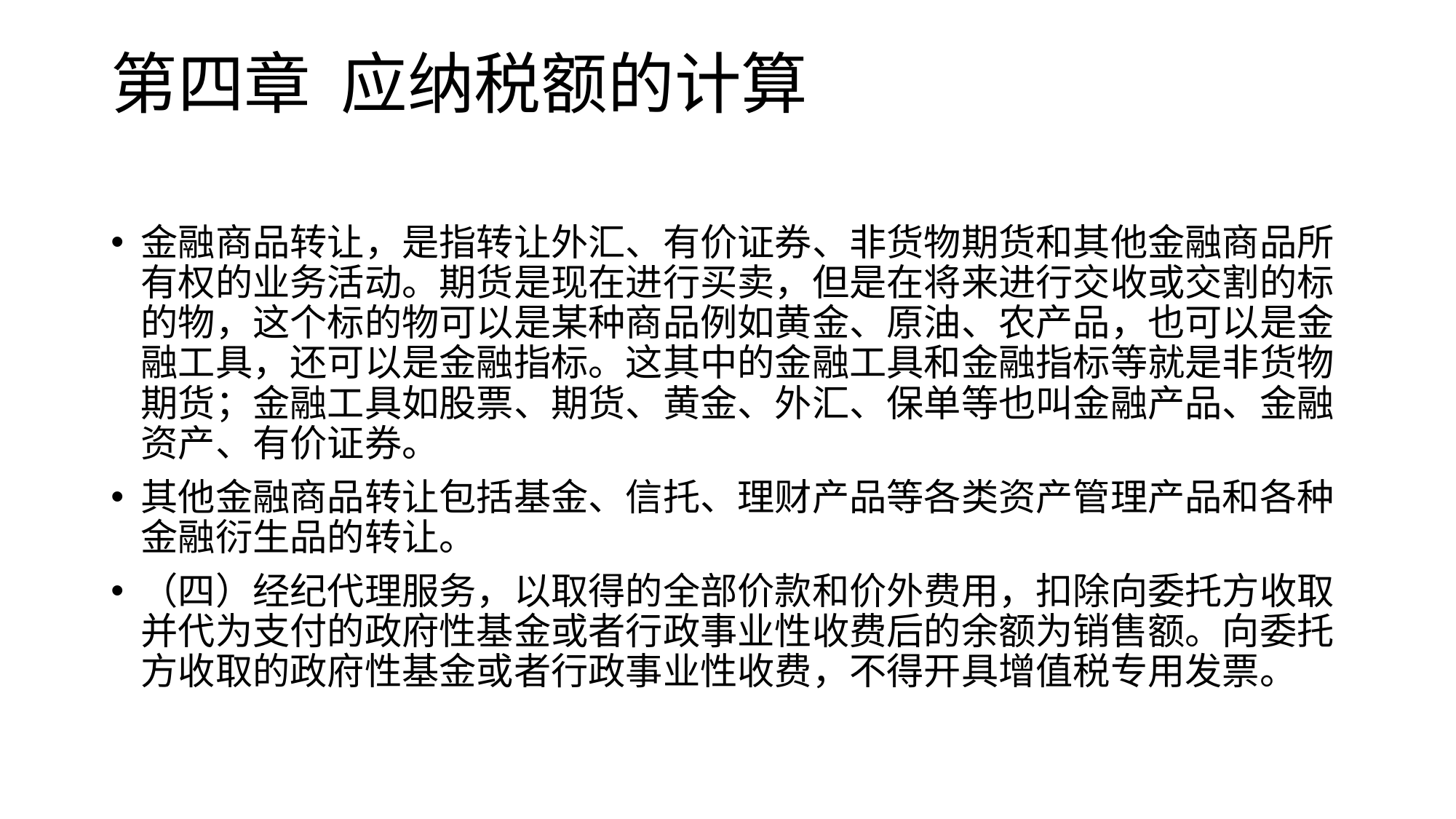

# 第四章  应纳税额的计算

金融商品转让，是指转让外汇、有价证券、非货物期货和其他金融商品所有权的业务活动。期货是现在进行买卖，但是在将来进行交收或交割的标的物，这个标的物可以是某种商品例如黄金、原油、农产品，也可以是金融工具，还可以是金融指标。这其中的金融工具和金融指标等就是非货物期货；金融工具如股票、期货、黄金、外汇、保单等也叫金融产品、金融资产、有价证券。
其他金融商品转让包括基金、信托、理财产品等各类资产管理产品和各种金融衍生品的转让。
（四）经纪代理服务，以取得的全部价款和价外费用，扣除向委托方收取并代为支付的政府性基金或者行政事业性收费后的余额为销售额。向委托方收取的政府性基金或者行政事业性收费，不得开具增值税专用发票。